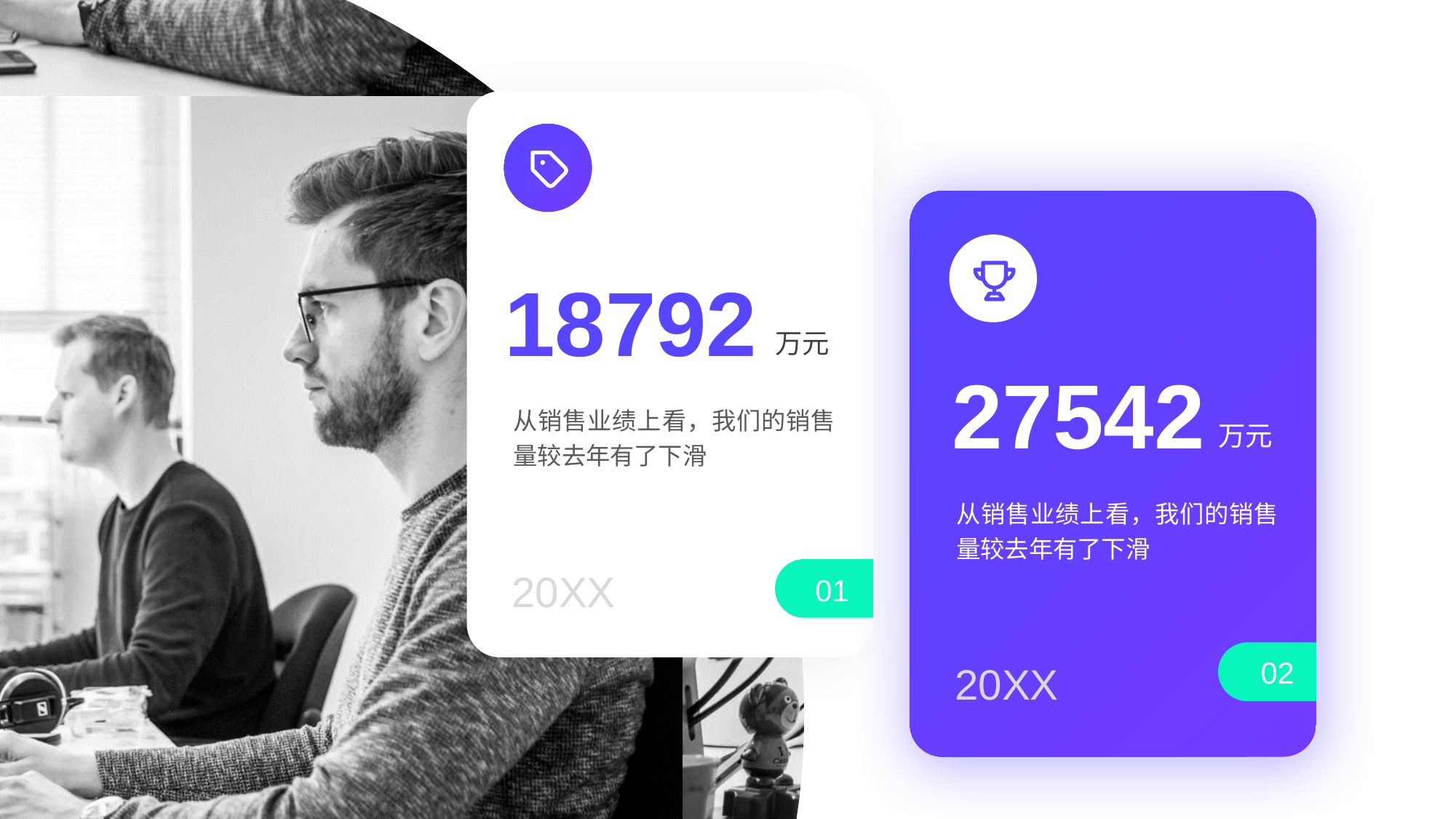

18792

万元
27542
从销售业绩上看，我们的销售量较去年有了下滑
万元
从销售业绩上看，我们的销售量较去年有了下滑

20XX
01

02
20XX